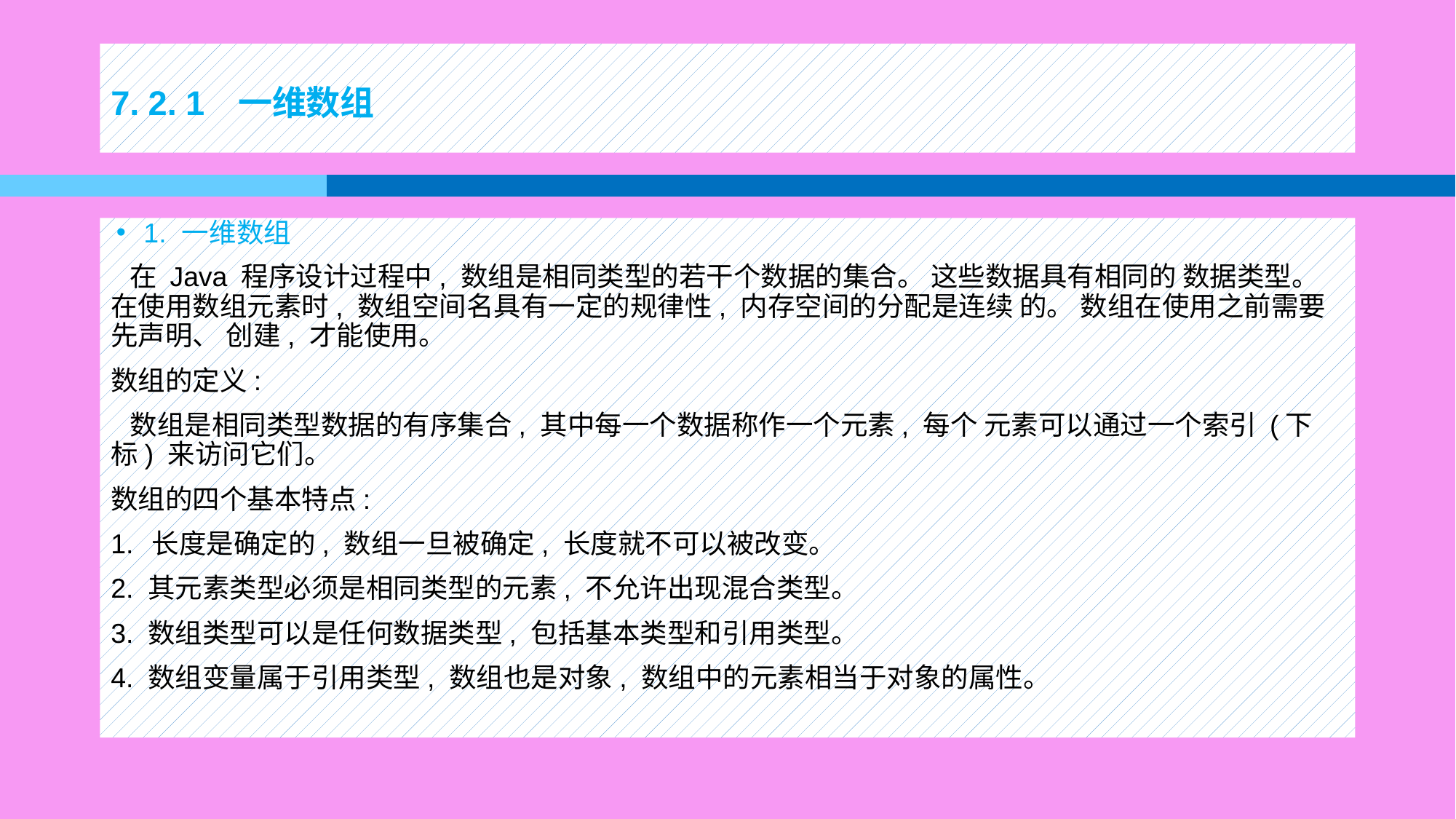

# 7. 2. 1   一维数组
1. 一维数组
  在 Java 程序设计过程中, 数组是相同类型的若干个数据的集合。 这些数据具有相同的 数据类型。 在使用数组元素时, 数组空间名具有一定的规律性, 内存空间的分配是连续 的。 数组在使用之前需要先声明、 创建, 才能使用。
数组的定义:
  数组是相同类型数据的有序集合, 其中每一个数据称作一个元素, 每个 元素可以通过一个索引 (下标) 来访问它们。
数组的四个基本特点:
长度是确定的, 数组一旦被确定, 长度就不可以被改变。
2. 其元素类型必须是相同类型的元素, 不允许出现混合类型。
3. 数组类型可以是任何数据类型, 包括基本类型和引用类型。
4. 数组变量属于引用类型, 数组也是对象, 数组中的元素相当于对象的属性。